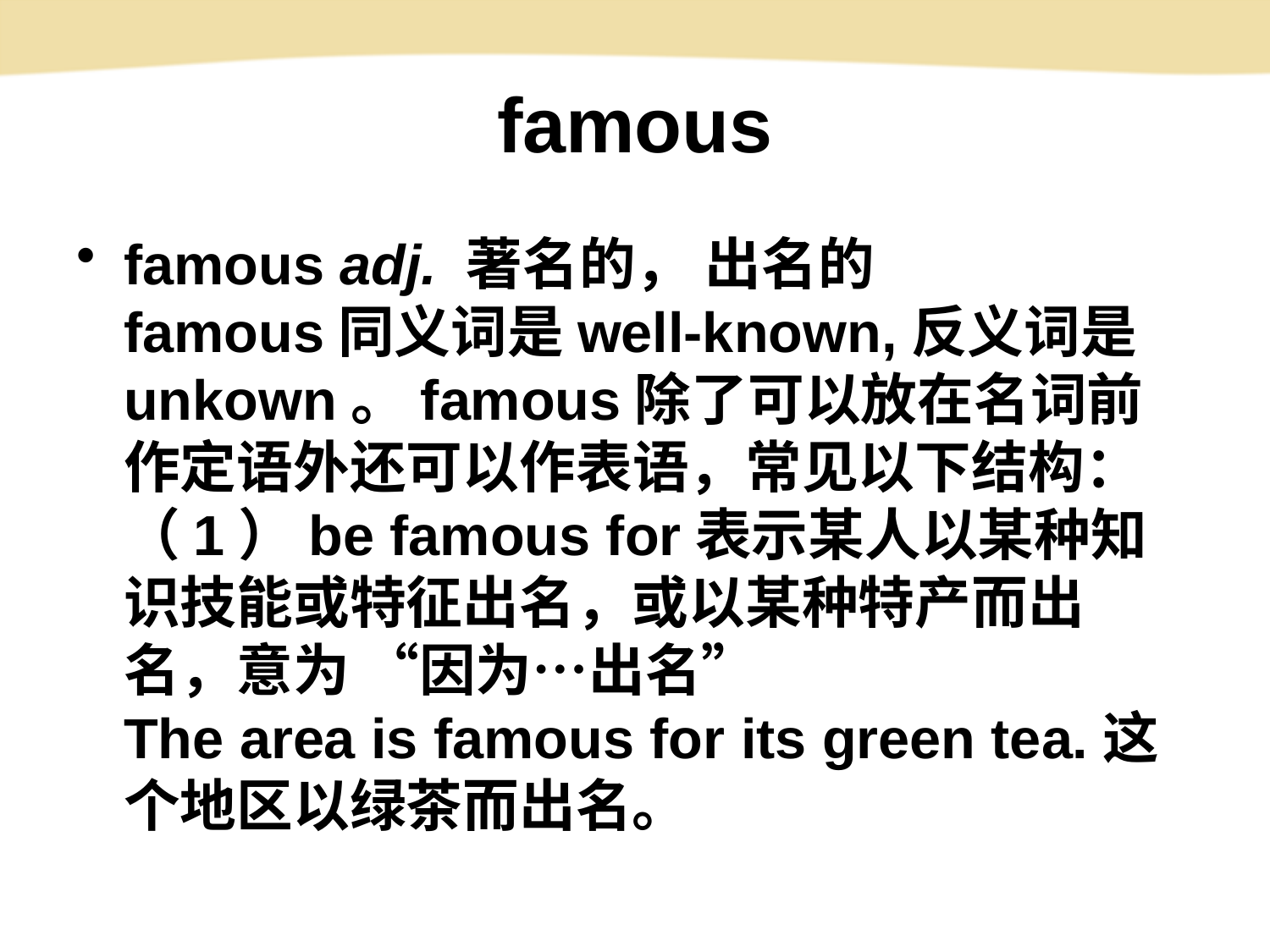

# famous
famous adj. 著名的， 出名的
famous同义词是well-known,反义词是unkown。famous除了可以放在名词前作定语外还可以作表语，常见以下结构：
（1）be famous for表示某人以某种知识技能或特征出名，或以某种特产而出名，意为 “因为…出名”
The area is famous for its green tea.这个地区以绿茶而出名。